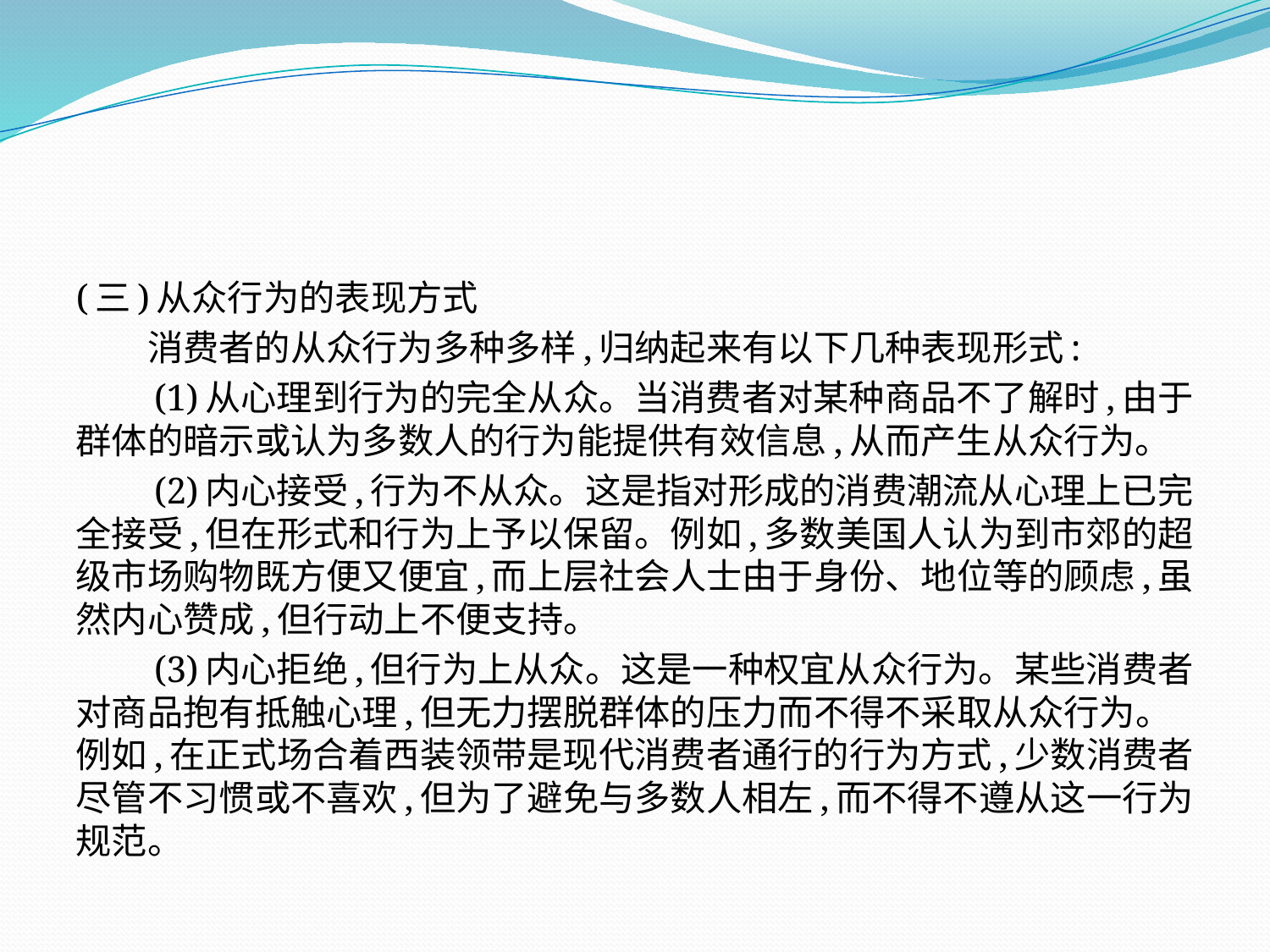

(三)从众行为的表现方式
　　消费者的从众行为多种多样,归纳起来有以下几种表现形式:
　　(1)从心理到行为的完全从众。当消费者对某种商品不了解时,由于群体的暗示或认为多数人的行为能提供有效信息,从而产生从众行为。
　　(2)内心接受,行为不从众。这是指对形成的消费潮流从心理上已完全接受,但在形式和行为上予以保留。例如,多数美国人认为到市郊的超级市场购物既方便又便宜,而上层社会人士由于身份、地位等的顾虑,虽然内心赞成,但行动上不便支持。
　　(3)内心拒绝,但行为上从众。这是一种权宜从众行为。某些消费者对商品抱有抵触心理,但无力摆脱群体的压力而不得不采取从众行为。例如,在正式场合着西装领带是现代消费者通行的行为方式,少数消费者尽管不习惯或不喜欢,但为了避免与多数人相左,而不得不遵从这一行为规范。